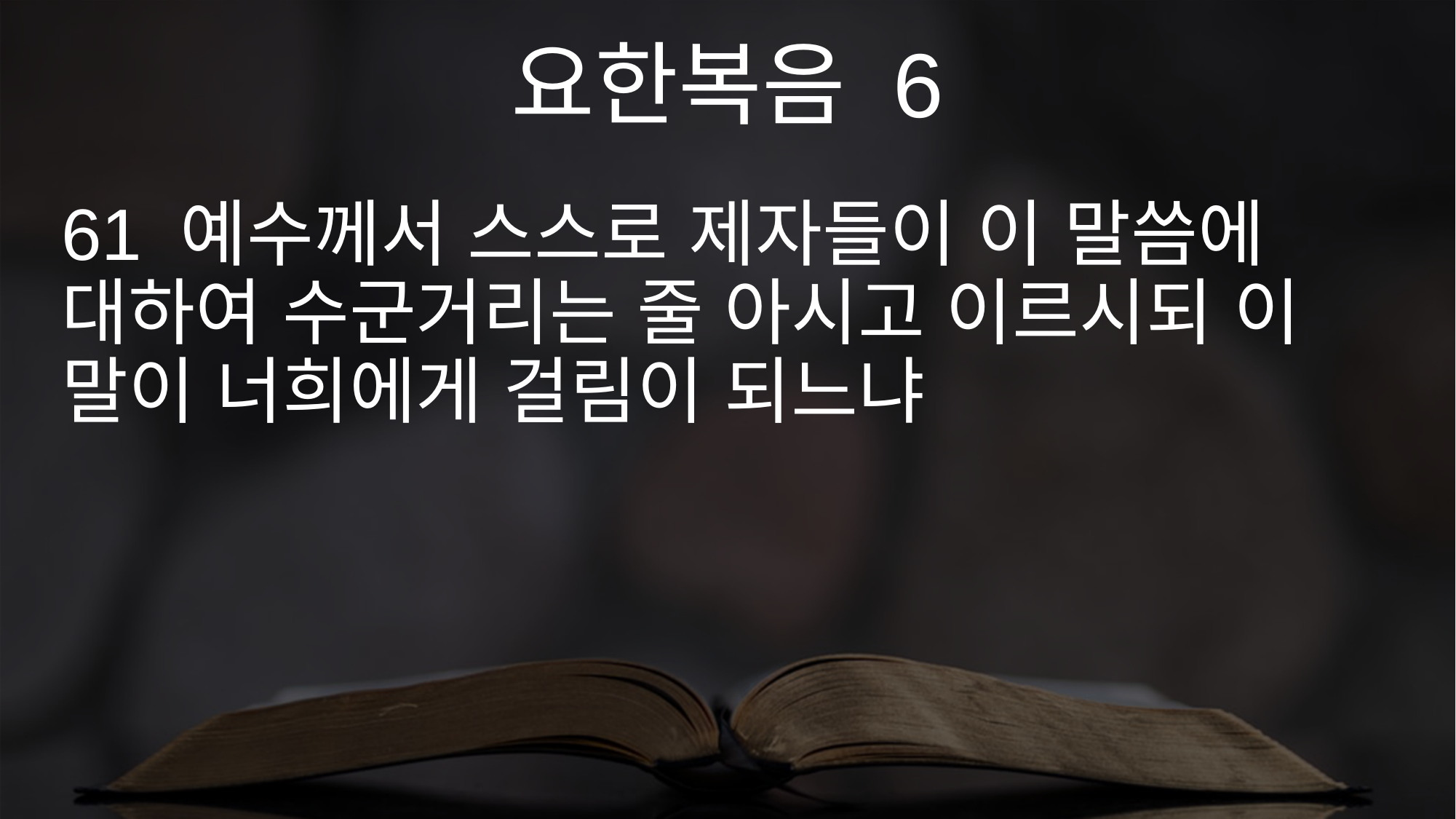

요한복음 6
61 예수께서 스스로 제자들이 이 말씀에 대하여 수군거리는 줄 아시고 이르시되 이 말이 너희에게 걸림이 되느냐